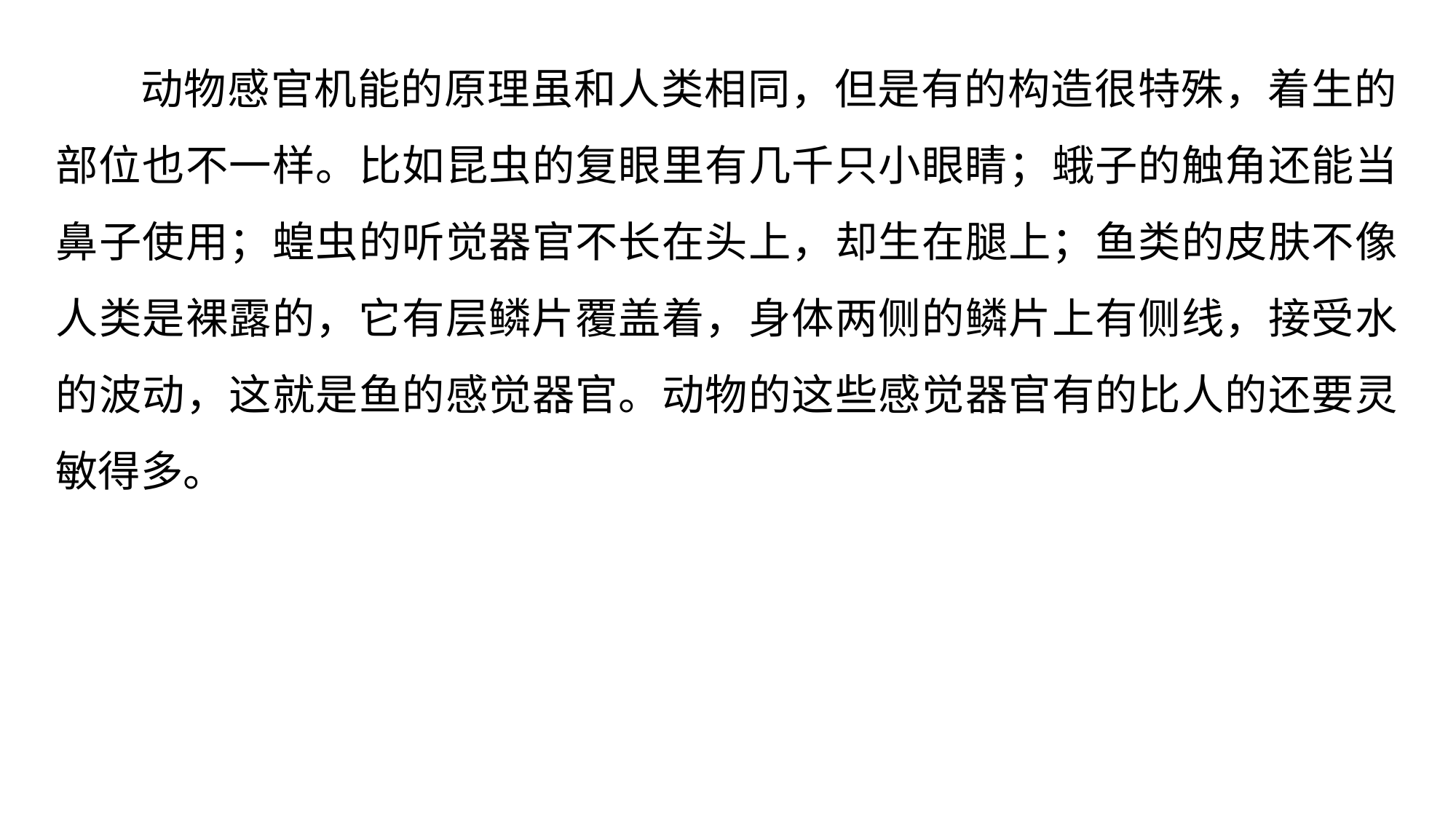

动物感官机能的原理虽和人类相同，但是有的构造很特殊，着生的部位也不一样。比如昆虫的复眼里有几千只小眼睛；蛾子的触角还能当鼻子使用；蝗虫的听觉器官不长在头上，却生在腿上；鱼类的皮肤不像人类是裸露的，它有层鳞片覆盖着，身体两侧的鳞片上有侧线，接受水的波动，这就是鱼的感觉器官。动物的这些感觉器官有的比人的还要灵敏得多。